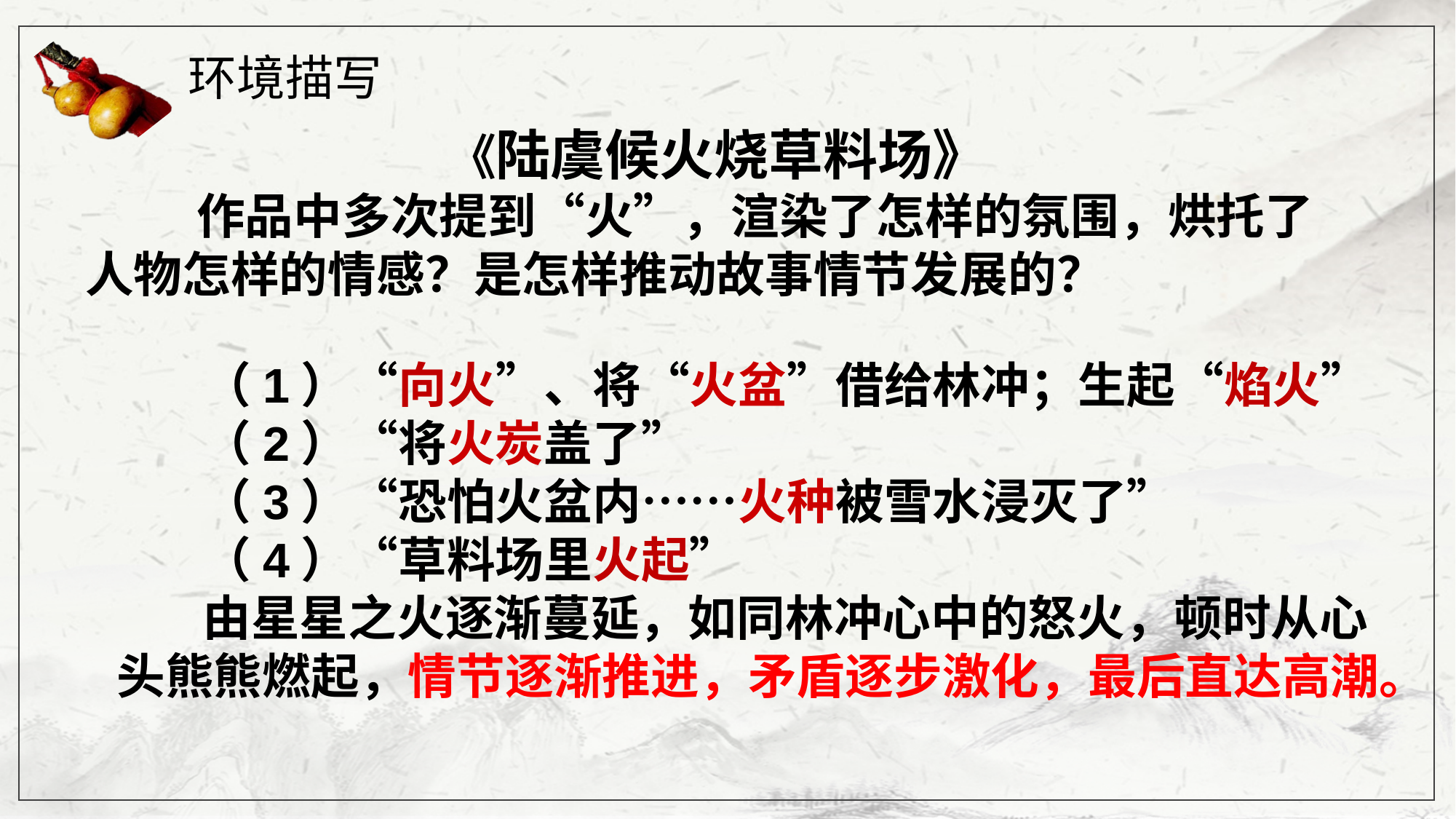

环境描写
《陆虞候火烧草料场》
         作品中多次提到“火”，渲染了怎样的氛围，烘托了人物怎样的情感？是怎样推动故事情节发展的？
（1）“向火”、将“火盆”借给林冲；生起“焰火”
（2）“将火炭盖了”
（3）“恐怕火盆内……火种被雪水浸灭了”
（4）“草料场里火起”
由星星之火逐渐蔓延，如同林冲心中的怒火，顿时从心头熊熊燃起，情节逐渐推进，矛盾逐步激化，最后直达高潮。